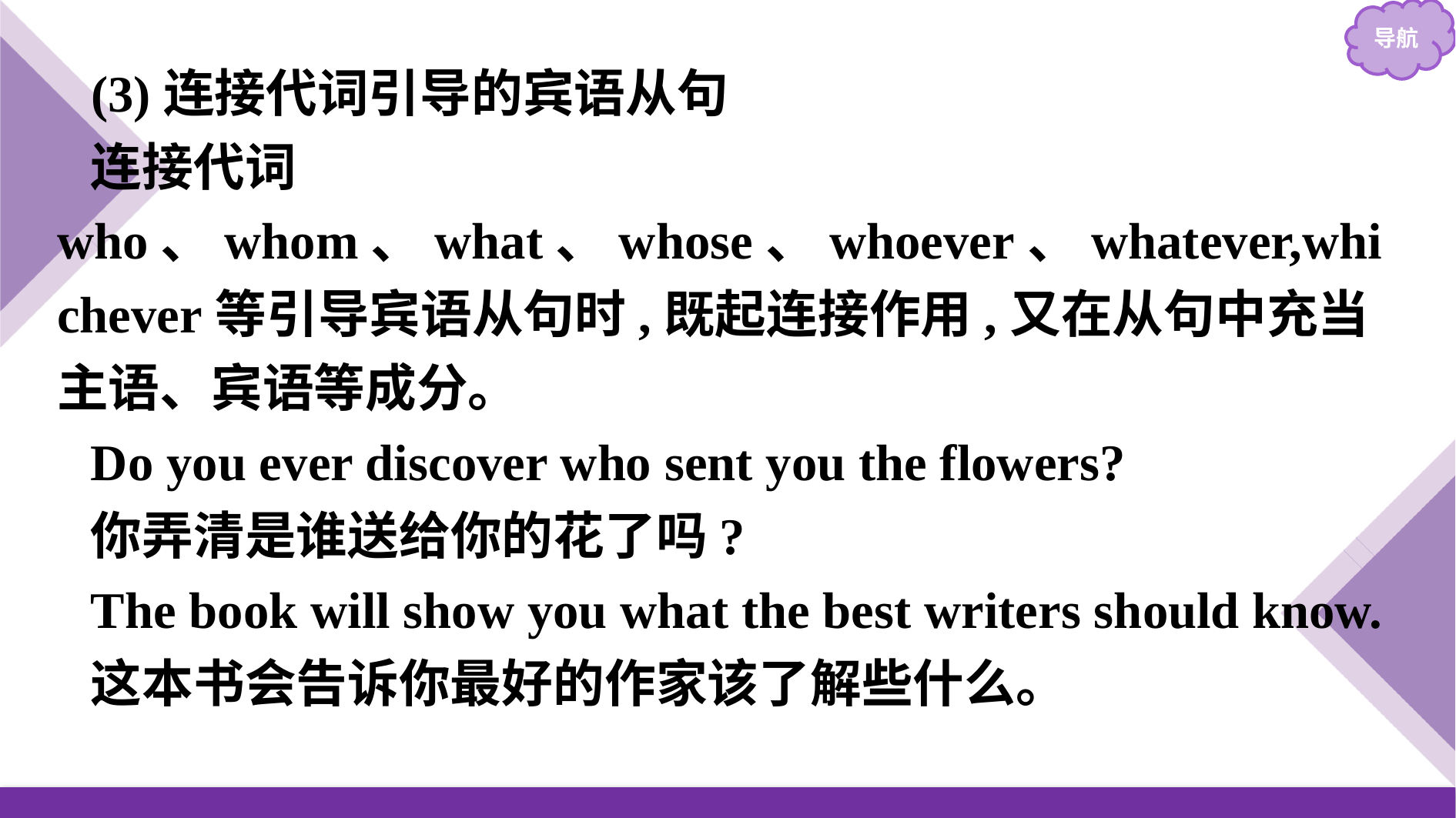

(3)连接代词引导的宾语从句
连接代词who、whom、what、whose、whoever、whatever,whichever等引导宾语从句时,既起连接作用,又在从句中充当主语、宾语等成分。
Do you ever discover who sent you the flowers?
你弄清是谁送给你的花了吗?
The book will show you what the best writers should know.
这本书会告诉你最好的作家该了解些什么。